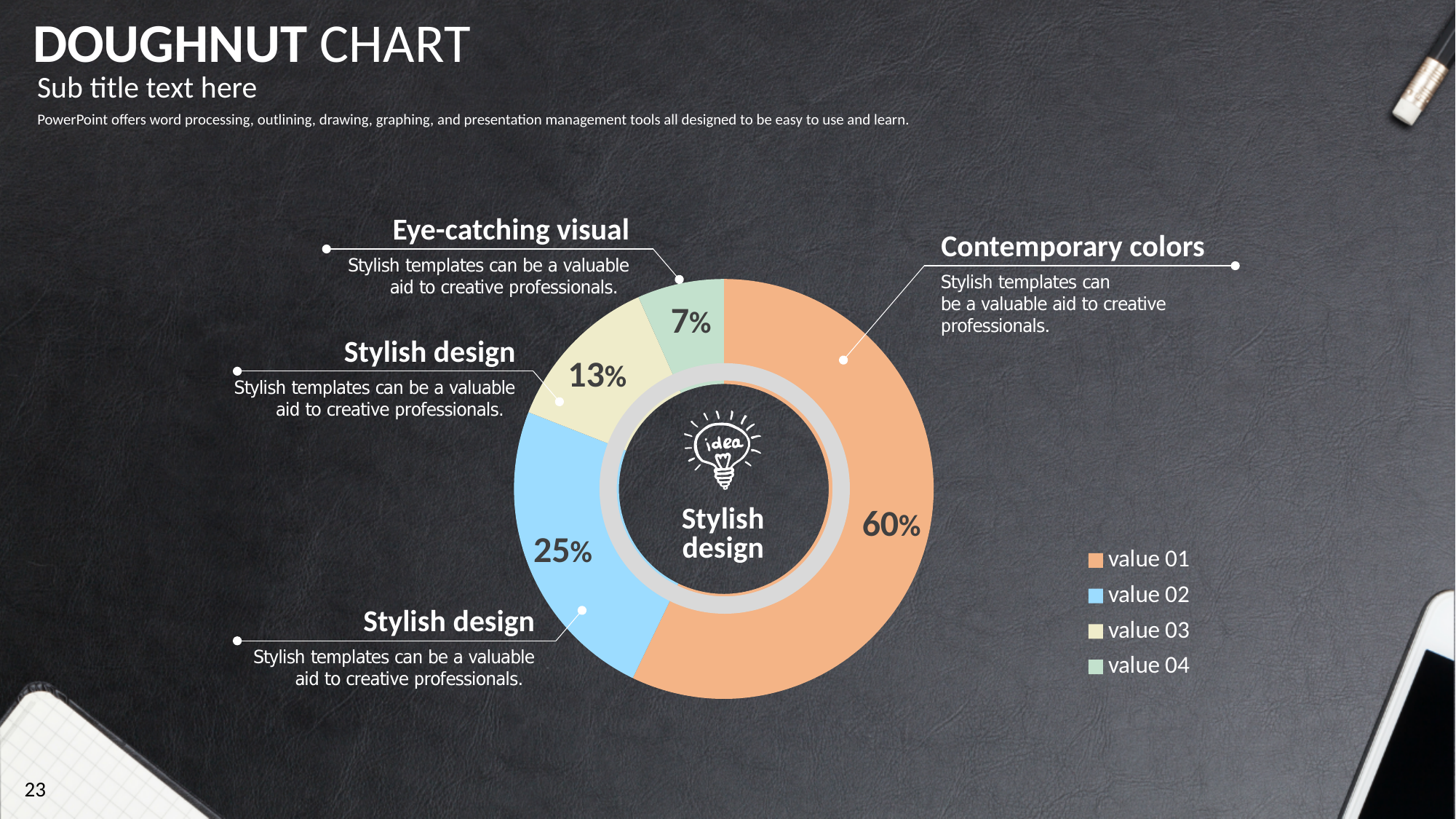

DOUGHNUT CHART
Sub title text here
PowerPoint offers word processing, outlining, drawing, graphing, and presentation management tools all designed to be easy to use and learn.
Eye-catching visual

### Chart

| Category | 판매 |
|---|---|
| value 01 | 60.0 |
| value 02 | 25.0 |
| value 03 | 13.0 |
| value 04 | 7.0 |
Contemporary colors
Stylish templates can be a valuable aid to creative professionals.
Stylish templates can
be a valuable aid to creative professionals.
7%
Stylish design
13%

Stylish templates can be a valuable aid to creative professionals.

60%
Stylish design
25%
Stylish design
Stylish templates can be a valuable aid to creative professionals.
23